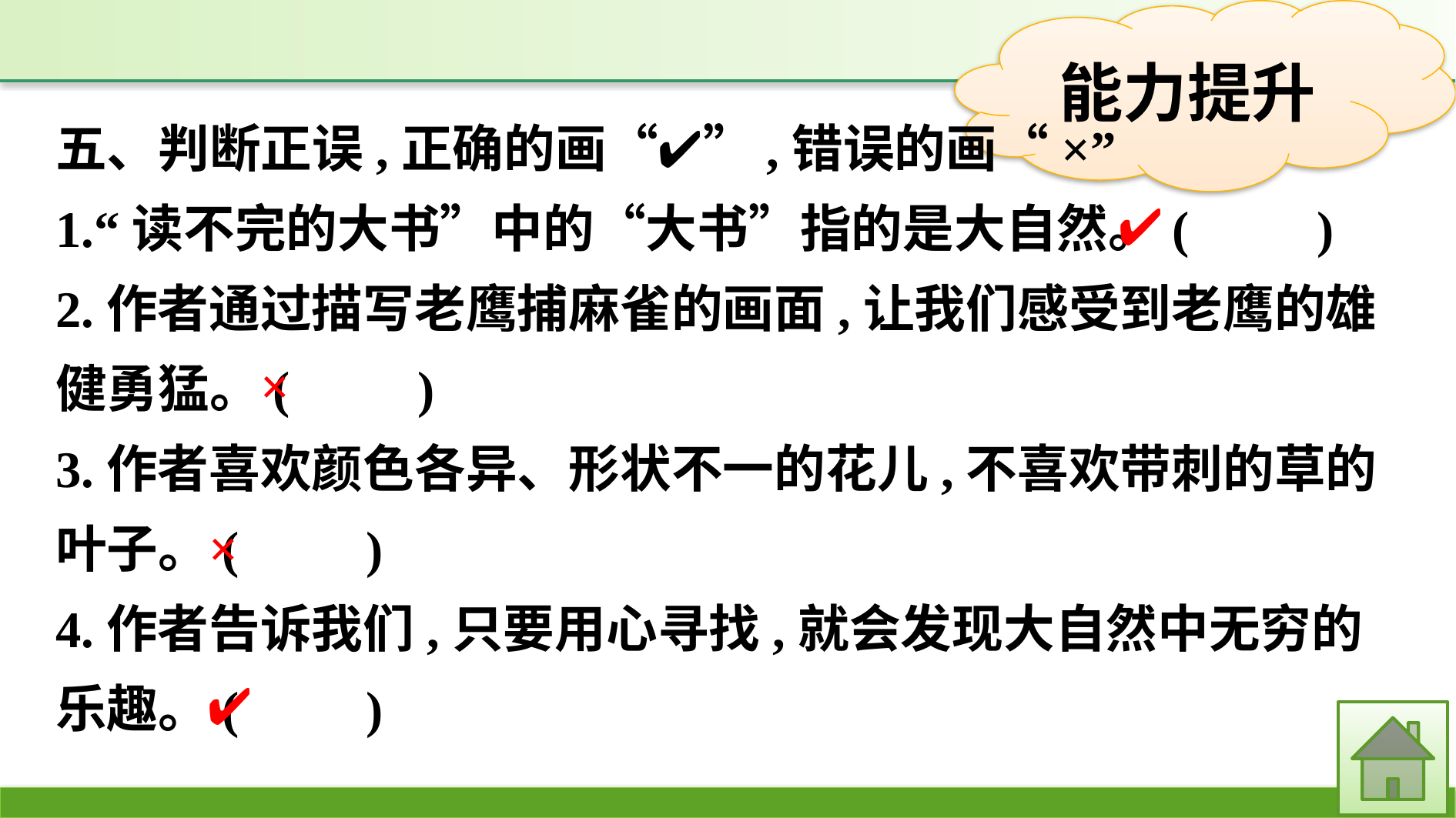

五、判断正误,正确的画“✔”,错误的画“×”
1.“读不完的大书”中的“大书”指的是大自然。(　　)
2.作者通过描写老鹰捕麻雀的画面,让我们感受到老鹰的雄健勇猛。(　　)
3.作者喜欢颜色各异、形状不一的花儿,不喜欢带刺的草的叶子。(　　)
4.作者告诉我们,只要用心寻找,就会发现大自然中无穷的乐趣。(　　)
✔
×
×
✔